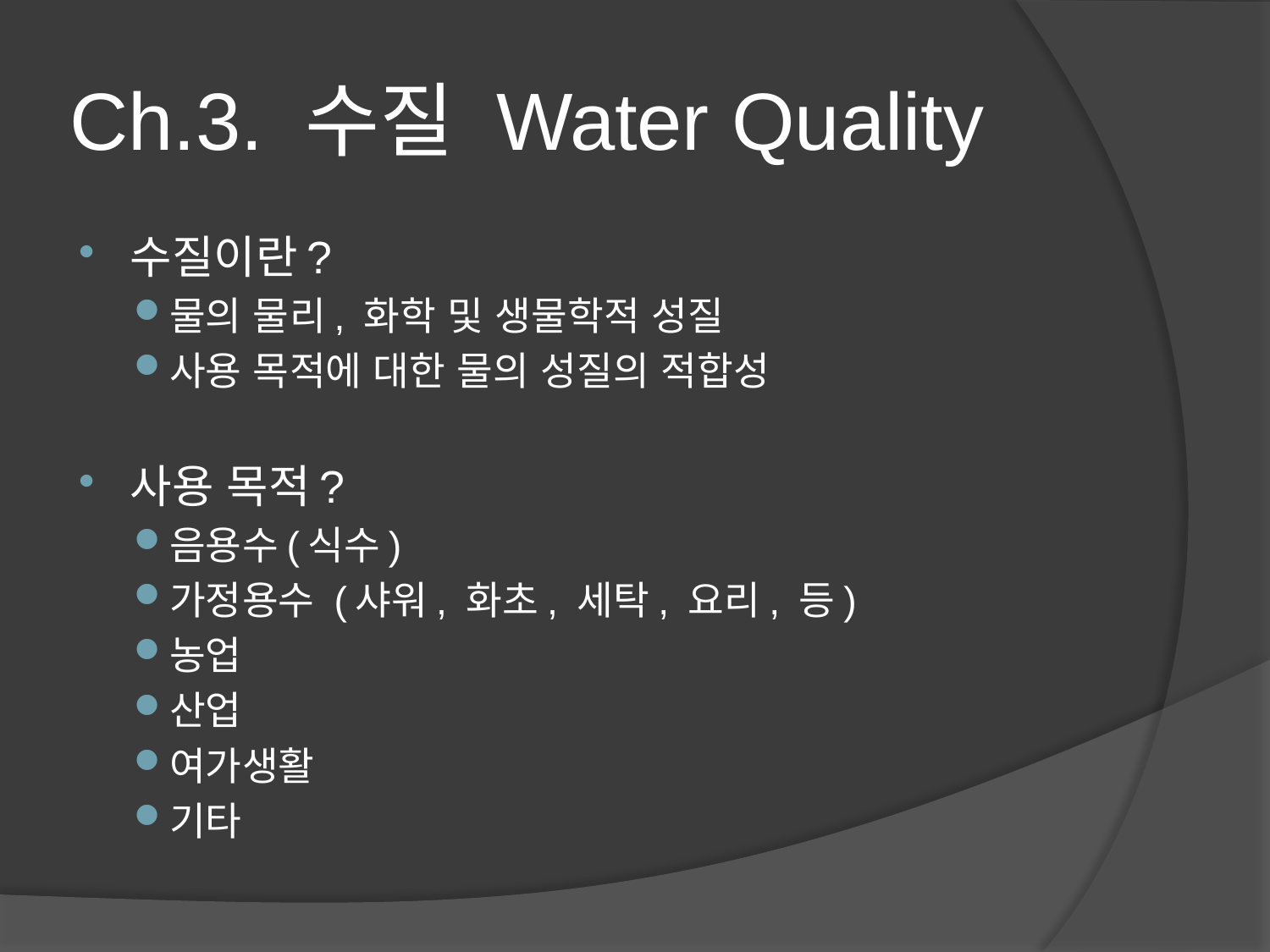

# Ch.3. 수질 Water Quality
수질이란?
물의 물리, 화학 및 생물학적 성질
사용 목적에 대한 물의 성질의 적합성

사용 목적?
음용수(식수)
가정용수 (샤워, 화초, 세탁, 요리, 등)
농업
산업
여가생활
기타